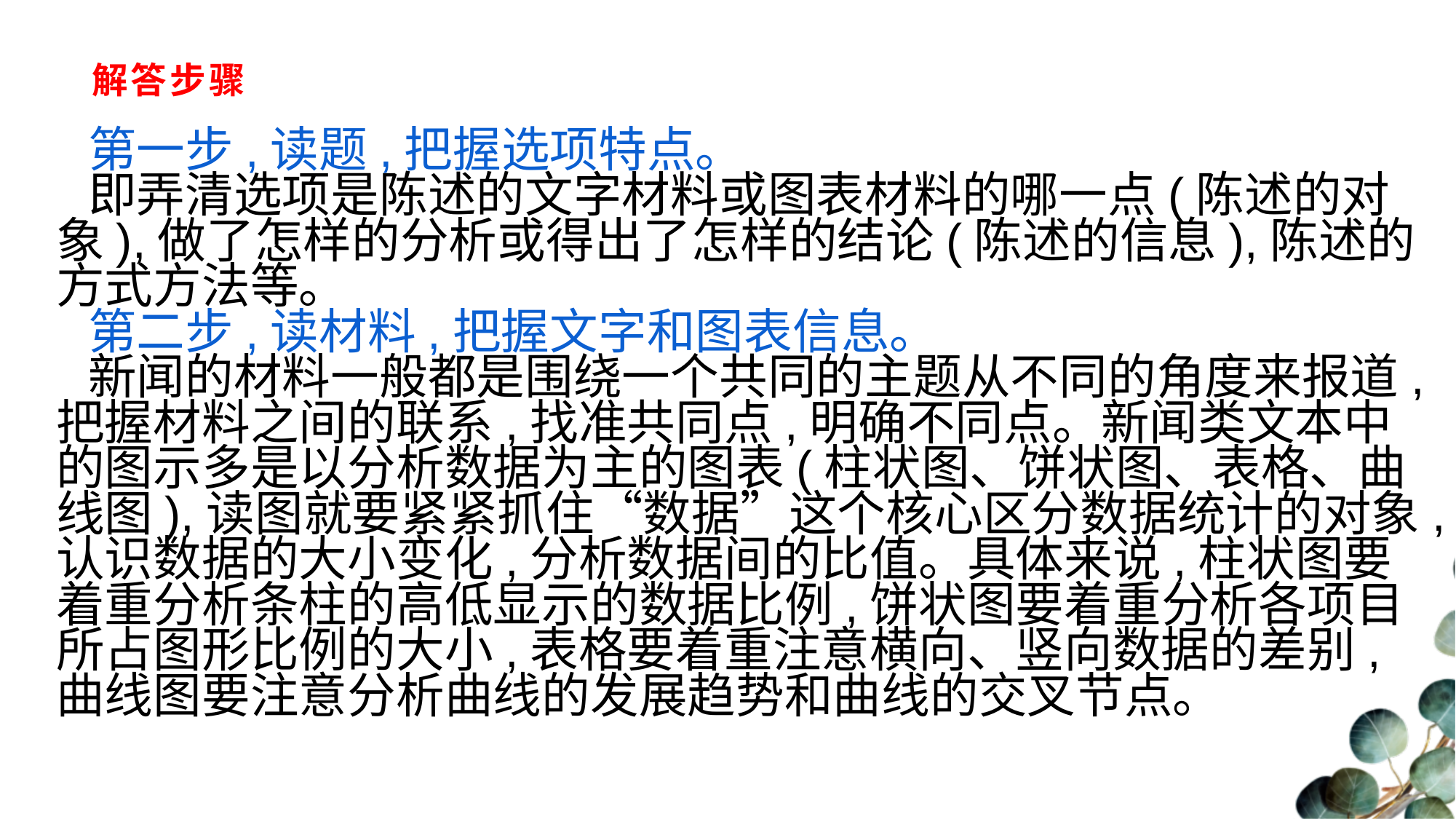

# 解答步骤
第一步,读题,把握选项特点。
即弄清选项是陈述的文字材料或图表材料的哪一点(陈述的对象),做了怎样的分析或得出了怎样的结论(陈述的信息),陈述的方式方法等。
第二步,读材料,把握文字和图表信息。
新闻的材料一般都是围绕一个共同的主题从不同的角度来报道,把握材料之间的联系,找准共同点,明确不同点。新闻类文本中的图示多是以分析数据为主的图表(柱状图、饼状图、表格、曲线图),读图就要紧紧抓住“数据”这个核心区分数据统计的对象,认识数据的大小变化,分析数据间的比值。具体来说,柱状图要着重分析条柱的高低显示的数据比例,饼状图要着重分析各项目所占图形比例的大小,表格要着重注意横向、竖向数据的差别,曲线图要注意分析曲线的发展趋势和曲线的交叉节点。